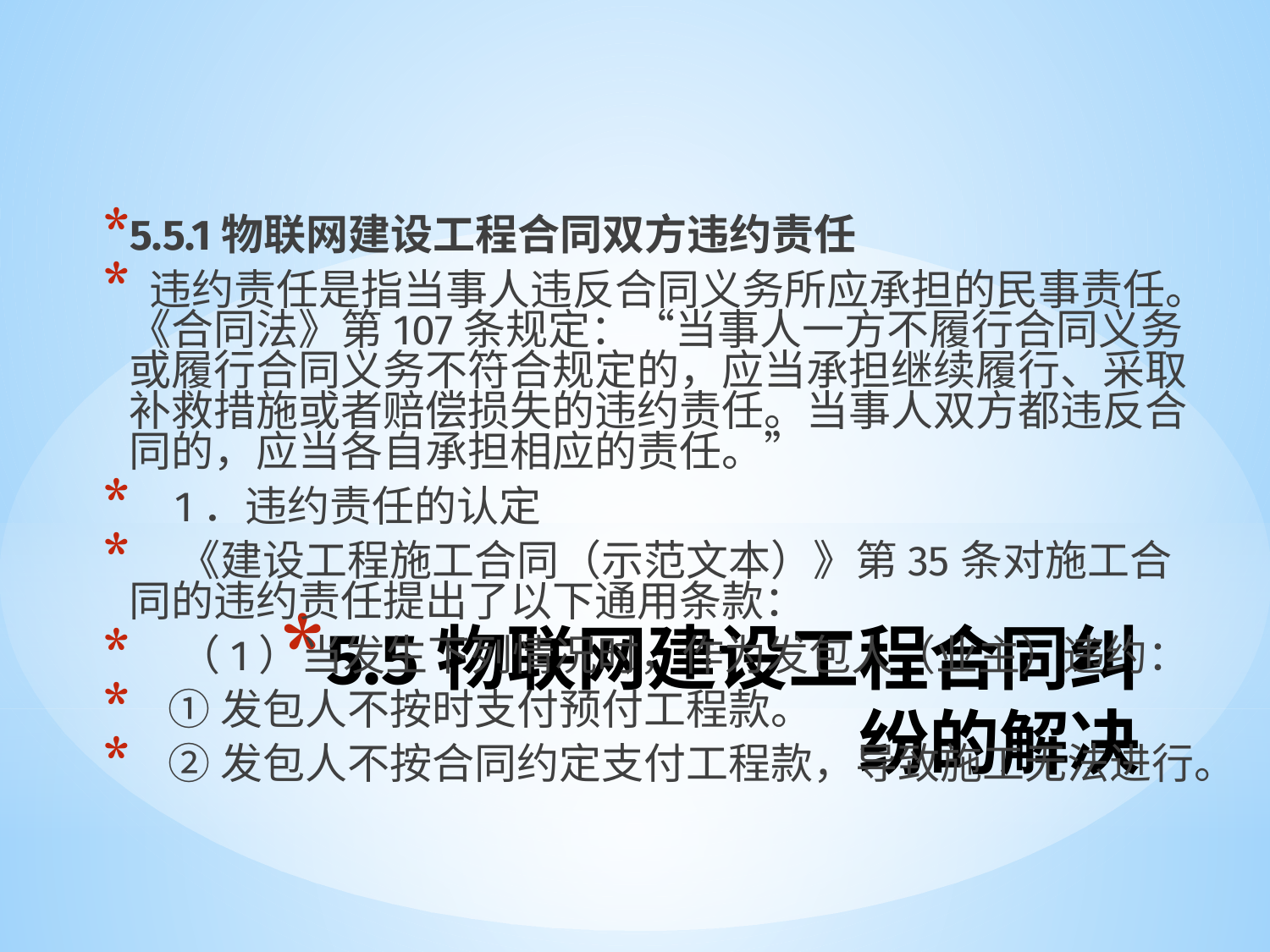

5.5.1物联网建设工程合同双方违约责任
 违约责任是指当事人违反合同义务所应承担的民事责任。《合同法》第107条规定：“当事人一方不履行合同义务或履行合同义务不符合规定的，应当承担继续履行、采取补救措施或者赔偿损失的违约责任。当事人双方都违反合同的，应当各自承担相应的责任。”
    1．违约责任的认定
    《建设工程施工合同（示范文本）》第35条对施工合同的违约责任提出了以下通用条款：
    （1）当发生下列情况时，作为发包人（业主）违约：
    ①发包人不按时支付预付工程款。
    ②发包人不按合同约定支付工程款，导致施工无法进行。
# 5.5物联网建设工程合同纠纷的解决